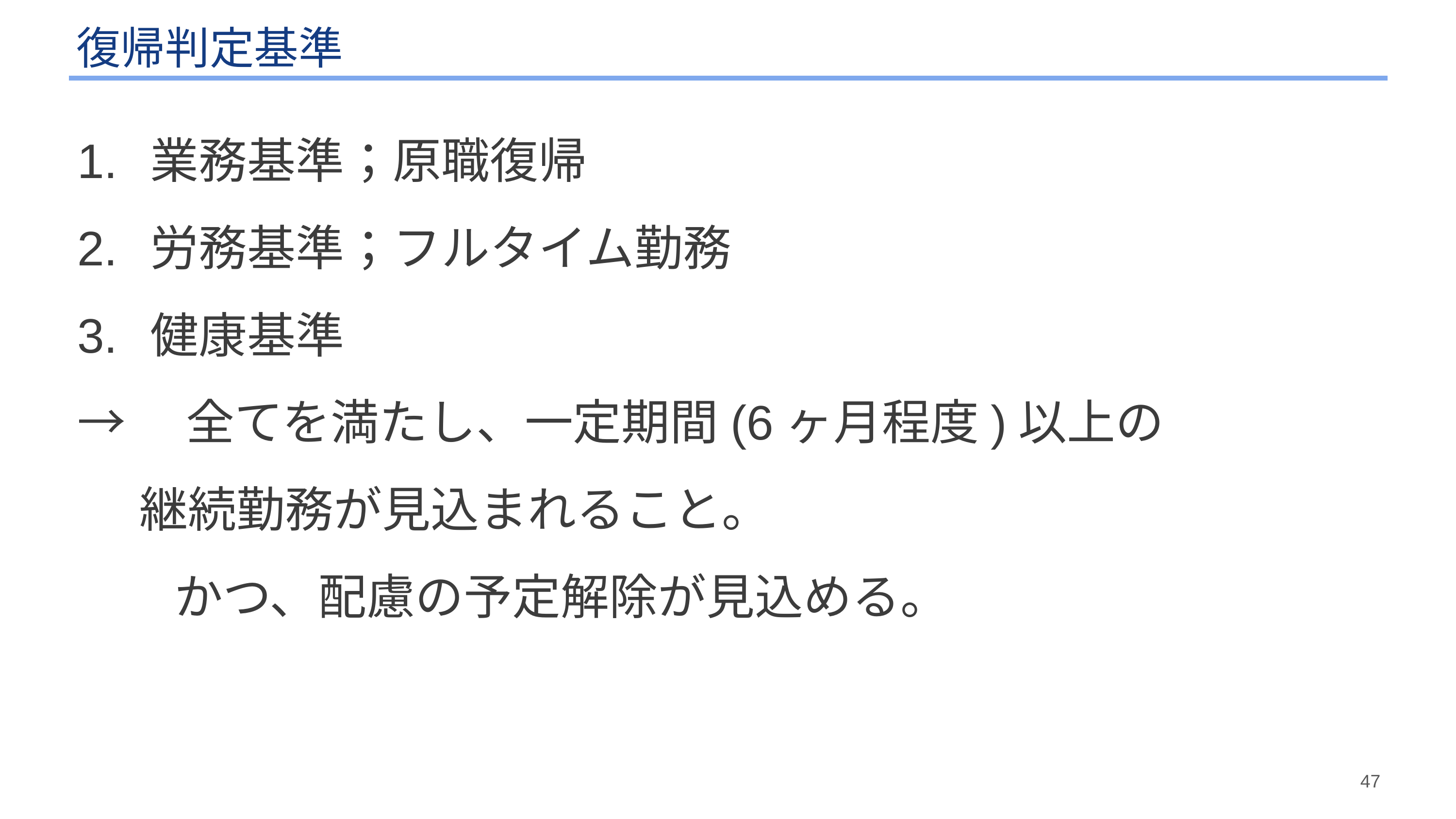

# 復帰判定基準
業務基準；原職復帰
労務基準；フルタイム勤務
健康基準
→　全てを満たし、一定期間(6ヶ月程度)以上の
　継続勤務が見込まれること。
　　かつ、配慮の予定解除が見込める。
47